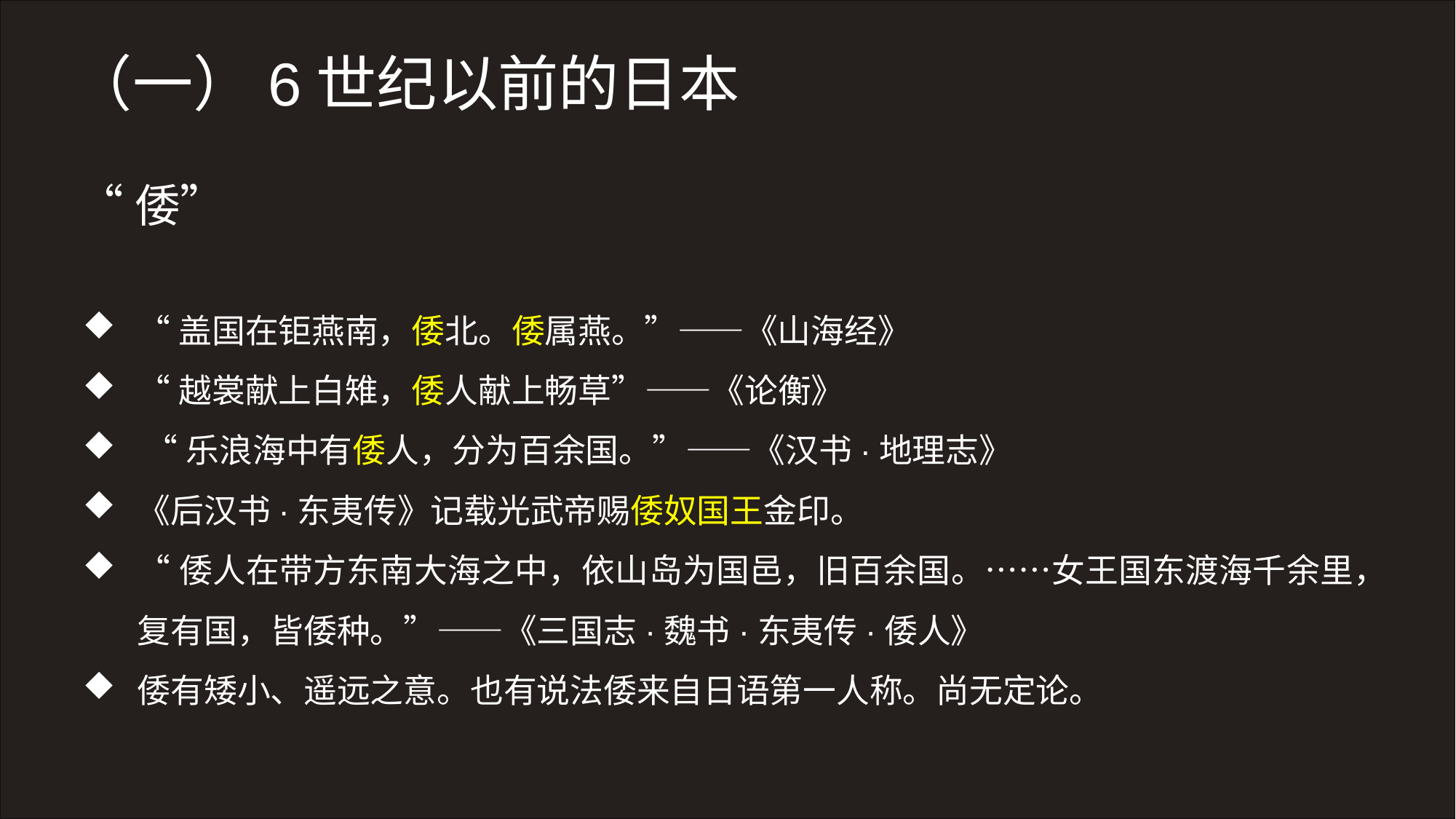

（一）6世纪以前的日本
“倭”
“盖国在钜燕南，倭北。倭属燕。”——《山海经》
“越裳献上白雉，倭人献上畅草”——《论衡》
 “乐浪海中有倭人，分为百余国。”——《汉书·地理志》
《后汉书·东夷传》记载光武帝赐倭奴国王金印。
“倭人在带方东南大海之中，依山岛为国邑，旧百余国。……女王国东渡海千余里，复有国，皆倭种。”——《三国志·魏书·东夷传·倭人》
倭有矮小、遥远之意。也有说法倭来自日语第一人称。尚无定论。